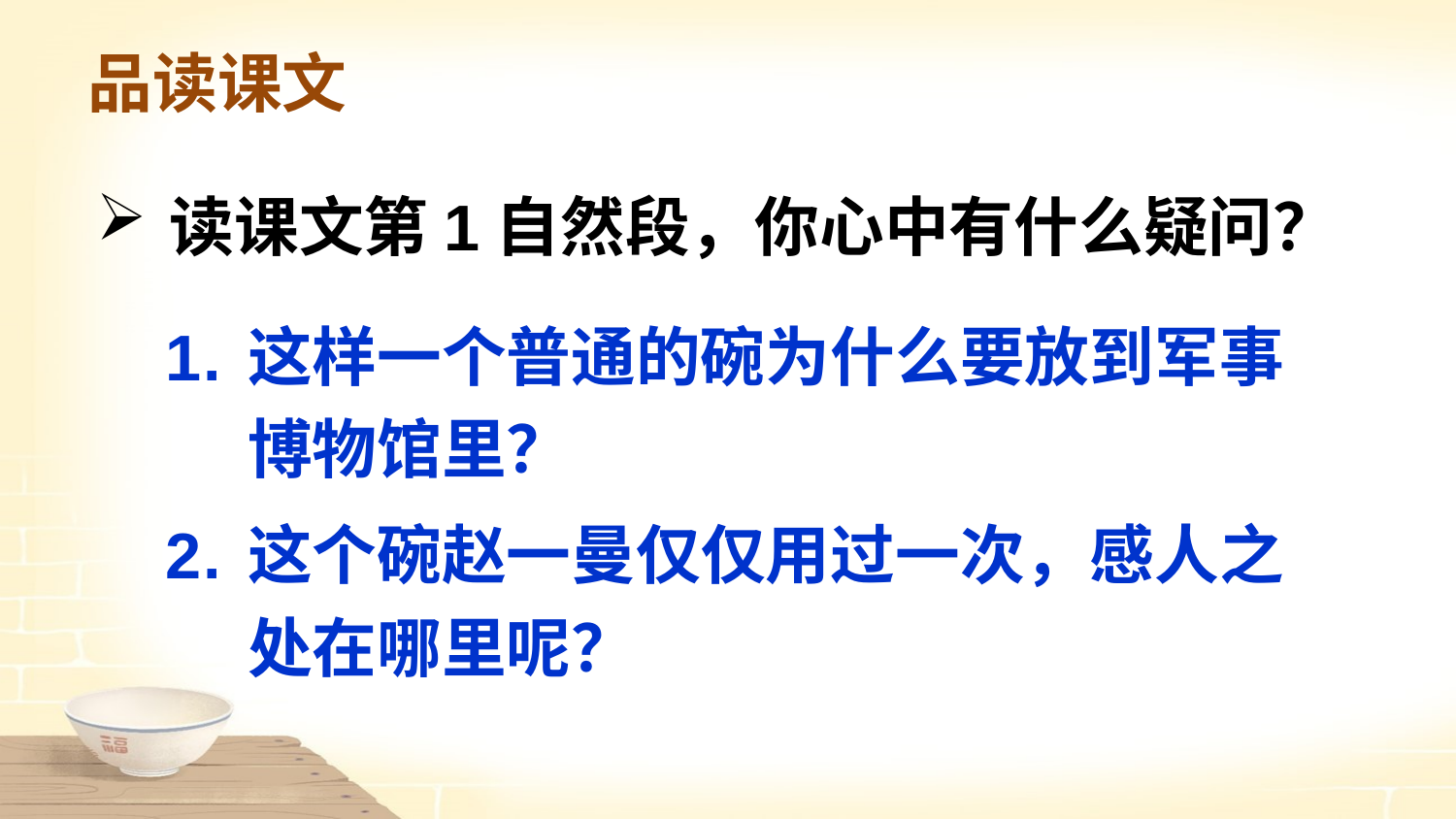

品读课文
读课文第1自然段，你心中有什么疑问？
这样一个普通的碗为什么要放到军事博物馆里？
这个碗赵一曼仅仅用过一次，感人之处在哪里呢？